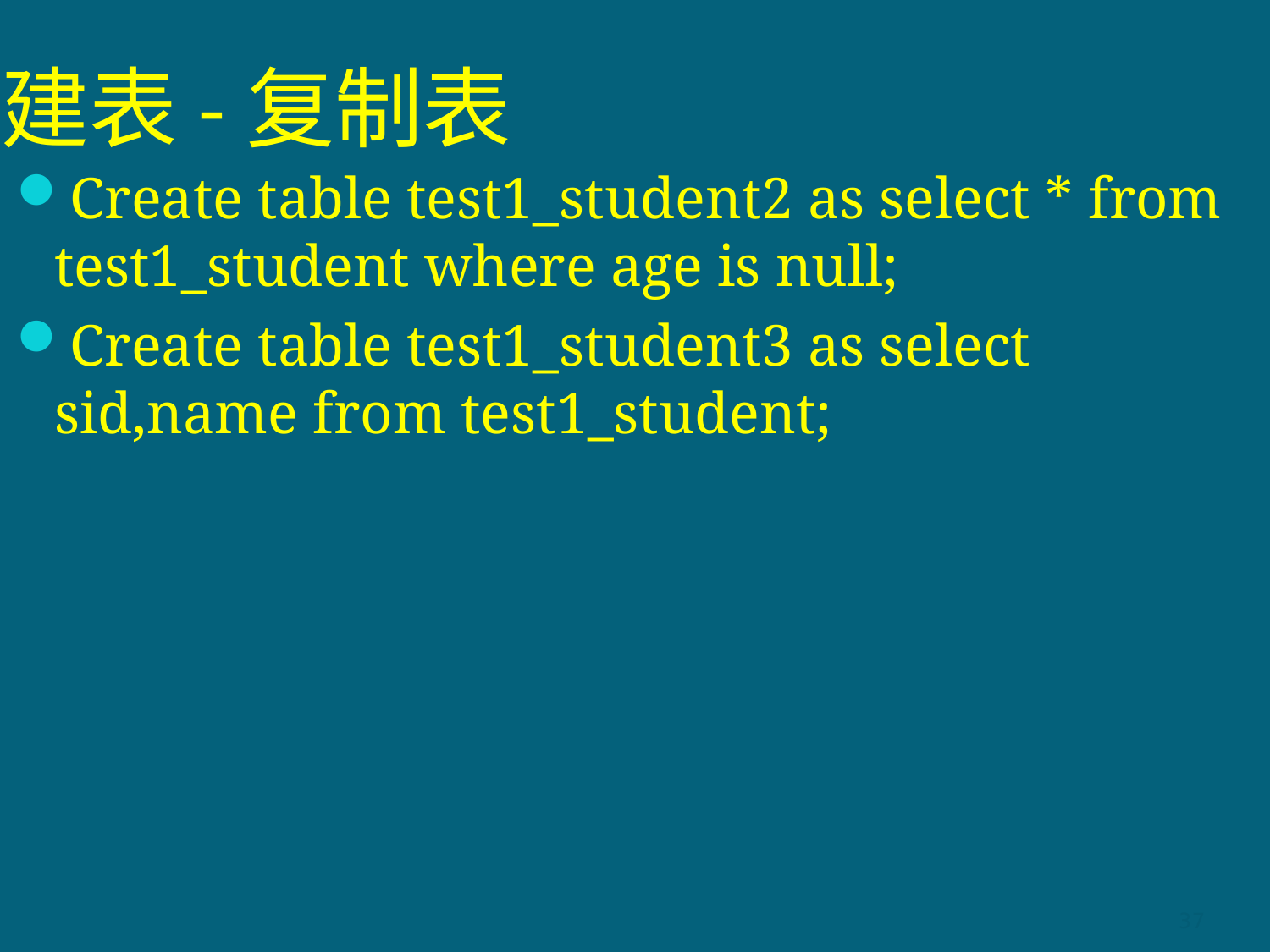

# 建表-复制表
Create table test1_student2 as select * from test1_student where age is null;
Create table test1_student3 as select sid,name from test1_student;

37